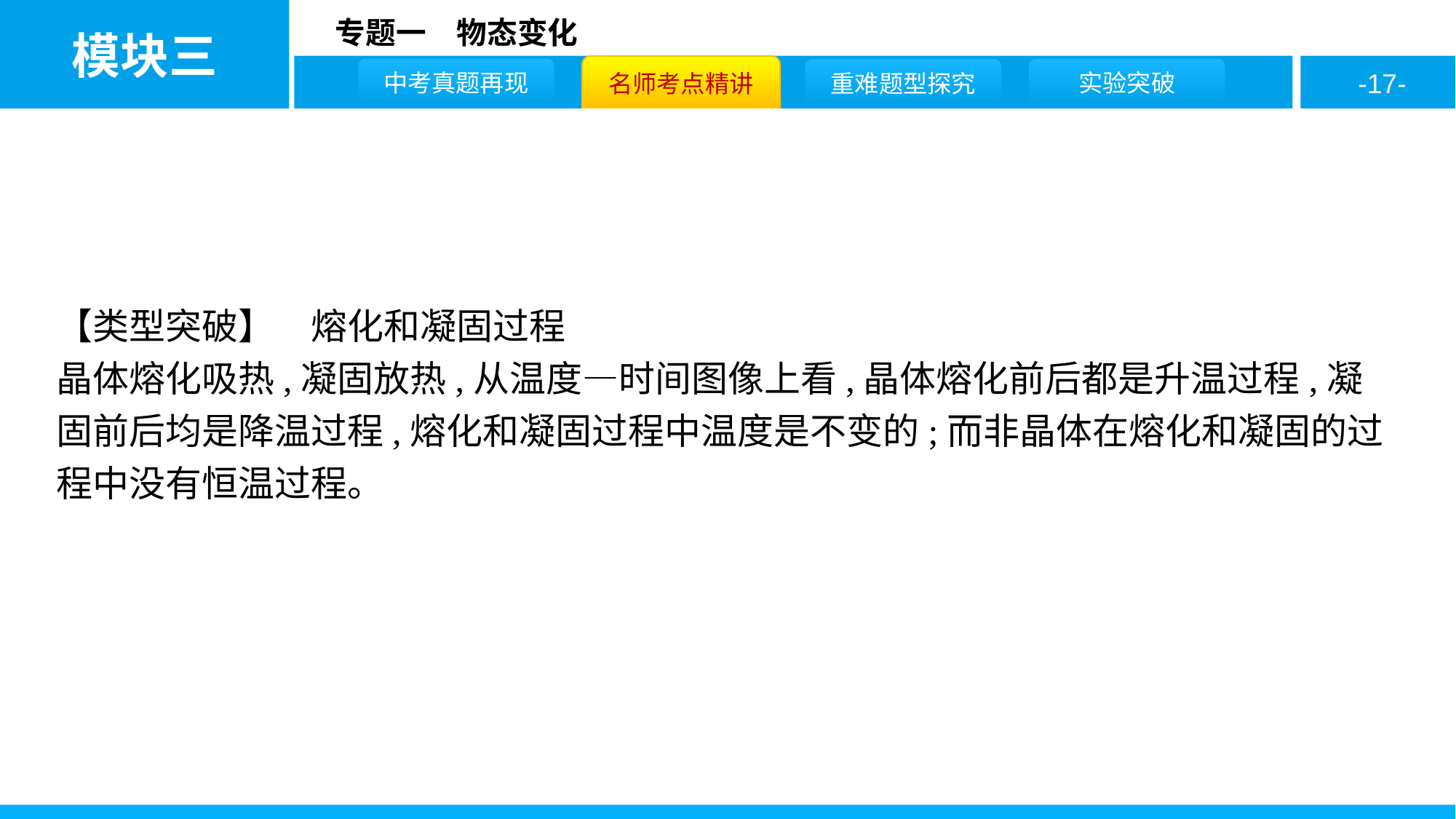

【类型突破】　熔化和凝固过程
晶体熔化吸热,凝固放热,从温度—时间图像上看,晶体熔化前后都是升温过程,凝固前后均是降温过程,熔化和凝固过程中温度是不变的;而非晶体在熔化和凝固的过程中没有恒温过程。